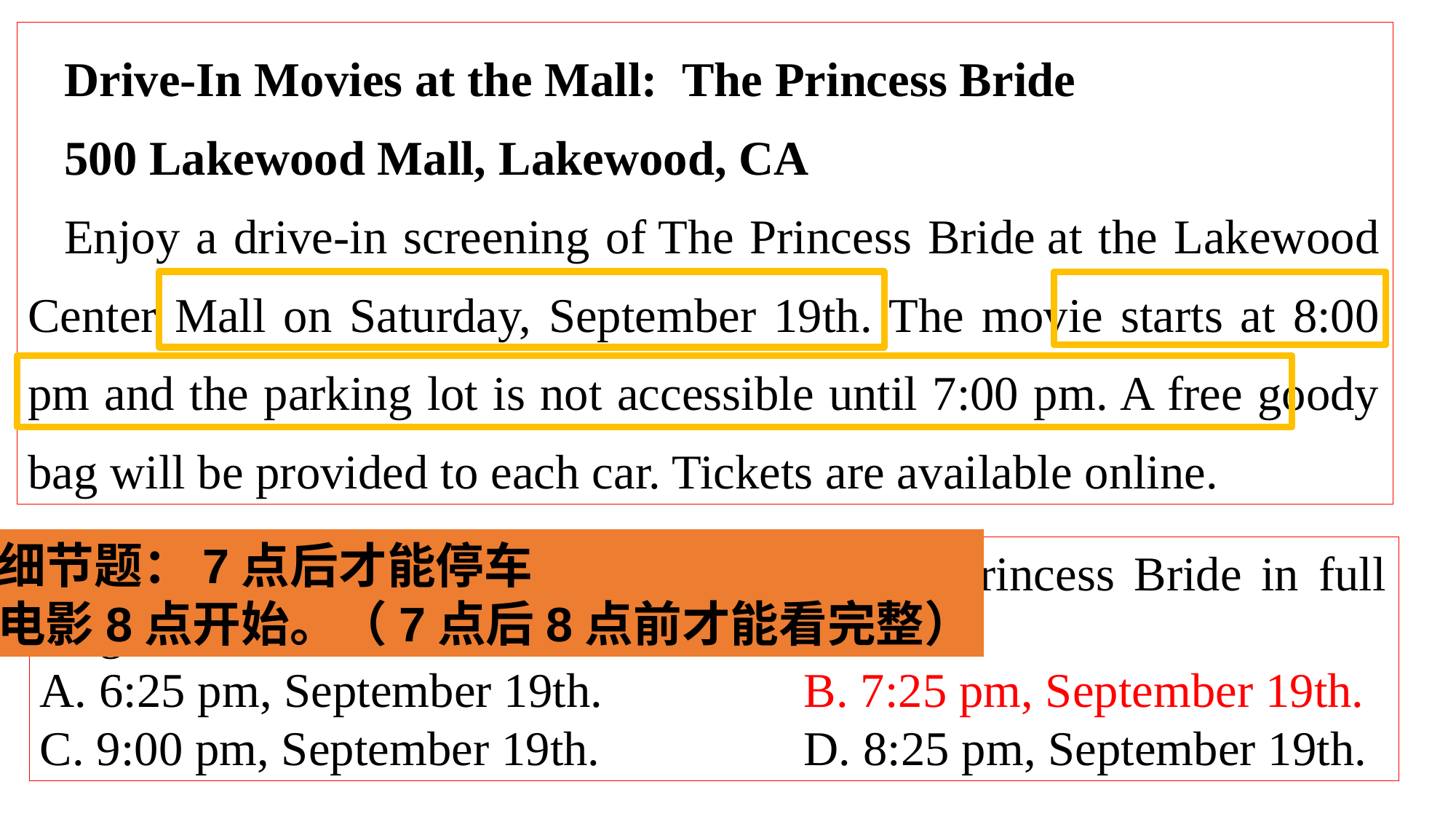

Drive-In Movies at the Mall: The Princess Bride
500 Lakewood Mall, Lakewood, CA
Enjoy a drive-in screening of The Princess Bride at the Lakewood Center Mall on Saturday, September 19th. The movie starts at 8:00 pm and the parking lot is not accessible until 7:00 pm. A free goody bag will be provided to each car. Tickets are available online.

细节题：7点后才能停车
电影8点开始。（7点后8点前才能看完整）
3. When should visitors arrive to enjoy The Princess Bride in full length?
A. 6:25 pm, September 19th.         	B. 7:25 pm, September 19th.
C. 9:00 pm, September 19th.         	D. 8:25 pm, September 19th.